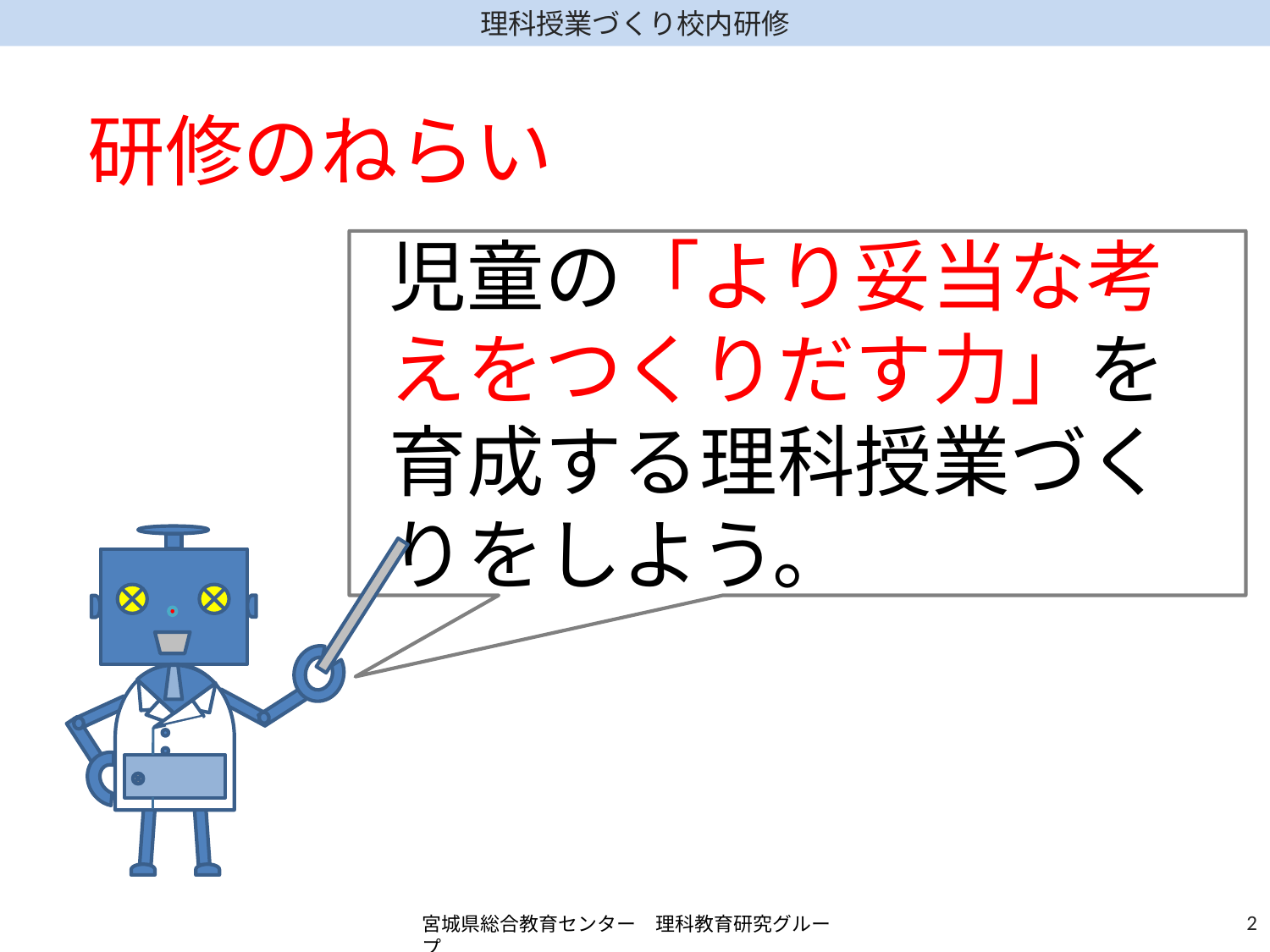

研修のねらい
児童の「より妥当な考えをつくりだす力」を育成する理科授業づくりをしよう。

2